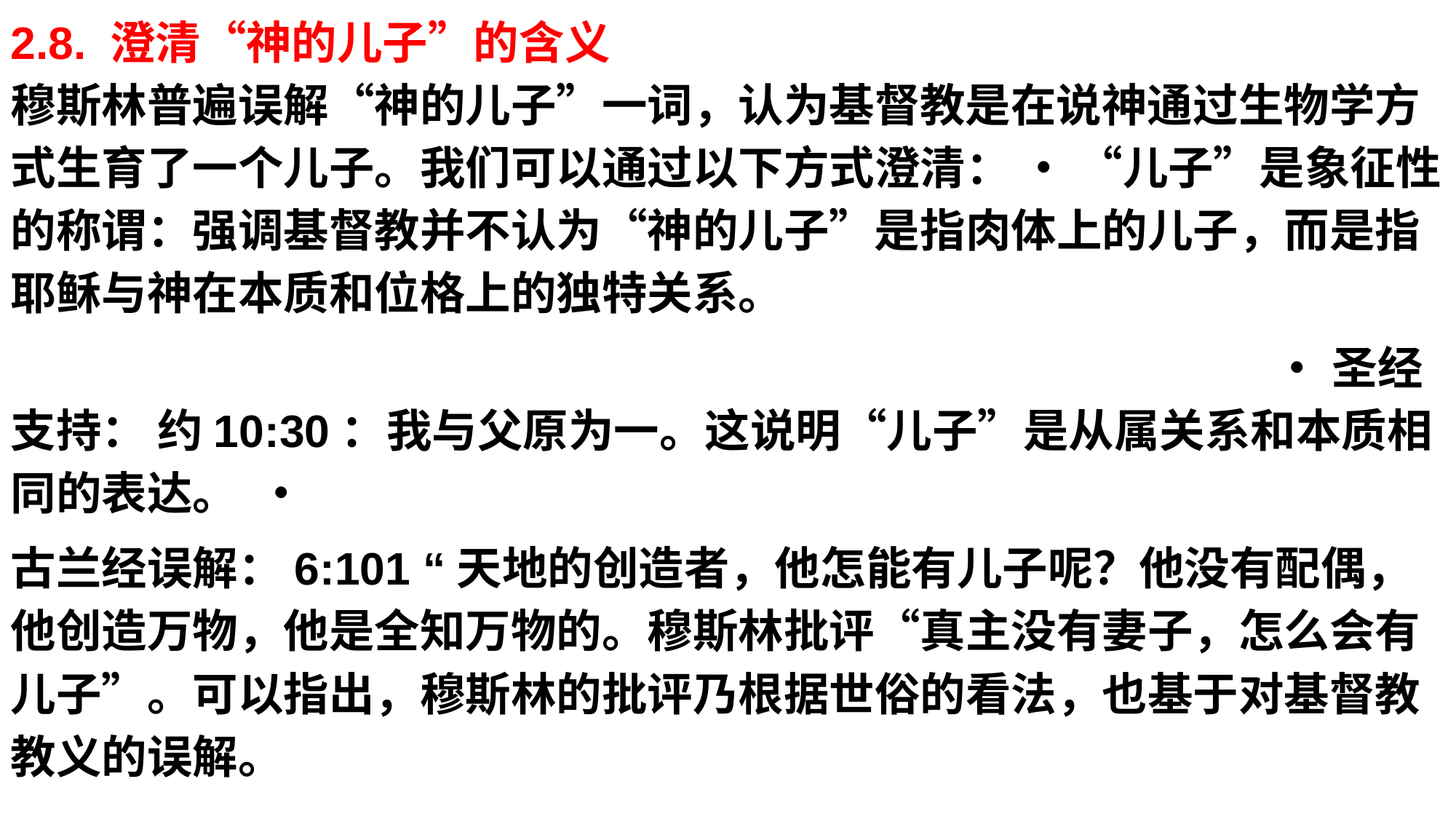

2.8. 澄清“神的儿子”的含义                                                                                穆斯林普遍误解“神的儿子”一词，认为基督教是在说神通过生物学方式生育了一个儿子。我们可以通过以下方式澄清： • “儿子”是象征性的称谓：强调基督教并不认为“神的儿子”是指肉体上的儿子，而是指耶稣与神在本质和位格上的独特关系。
                                                                                                                          •圣经支持： 约10:30：我与父原为一。这说明“儿子”是从属关系和本质相同的表达。  •
古兰经误解：6:101 “天地的创造者，他怎能有儿子呢？他没有配偶，他创造万物，他是全知万物的。穆斯林批评“真主没有妻子，怎么会有儿子”。可以指出，穆斯林的批评乃根据世俗的看法，也基于对基督教教义的误解。